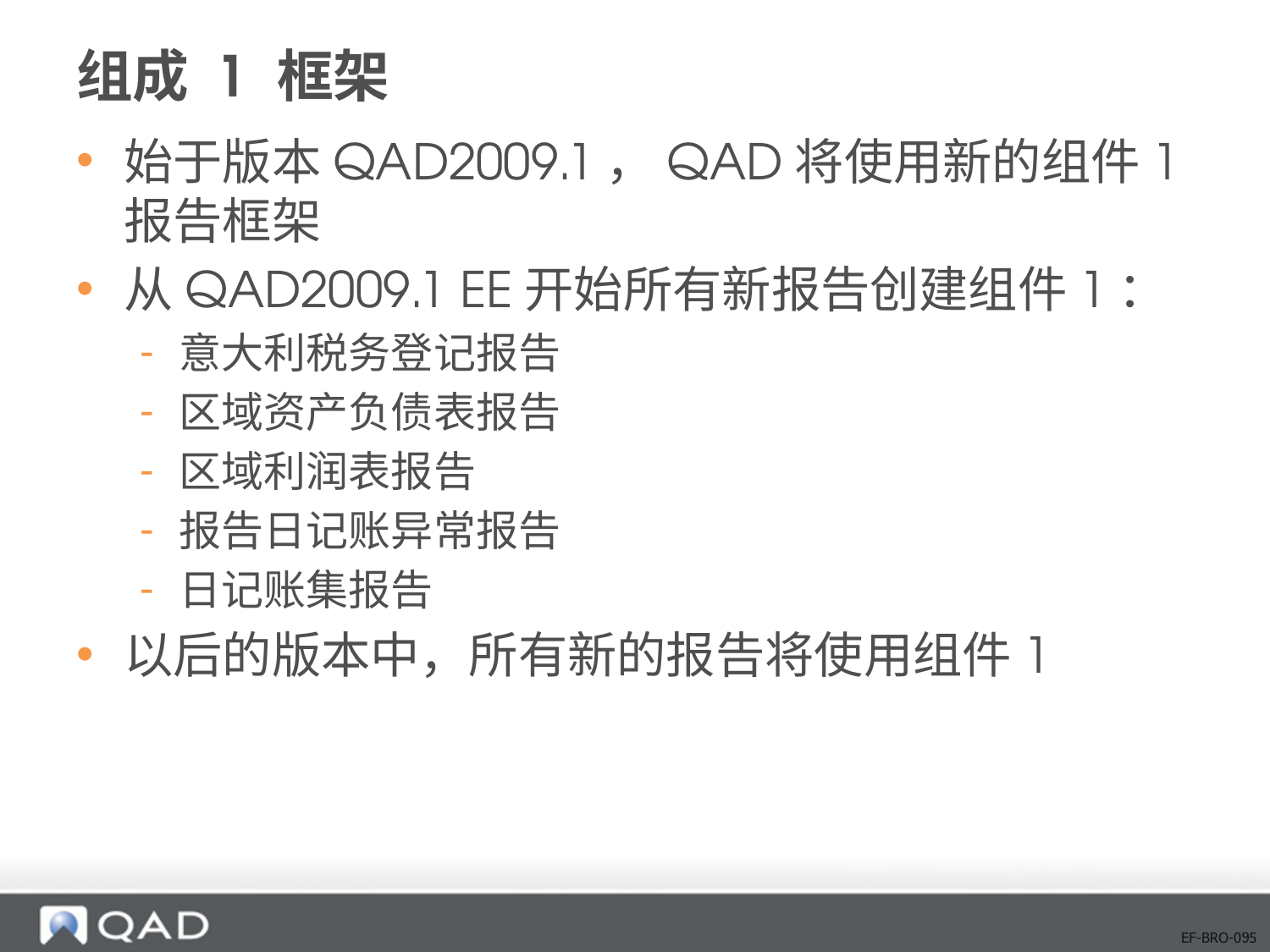

# 组成 1 框架
始于版本QAD2009.1，QAD将使用新的组件1报告框架
从QAD2009.1 EE开始所有新报告创建组件1：
意大利税务登记报告
区域资产负债表报告
区域利润表报告
报告日记账异常报告
日记账集报告
以后的版本中，所有新的报告将使用组件1

EF-BRO-095